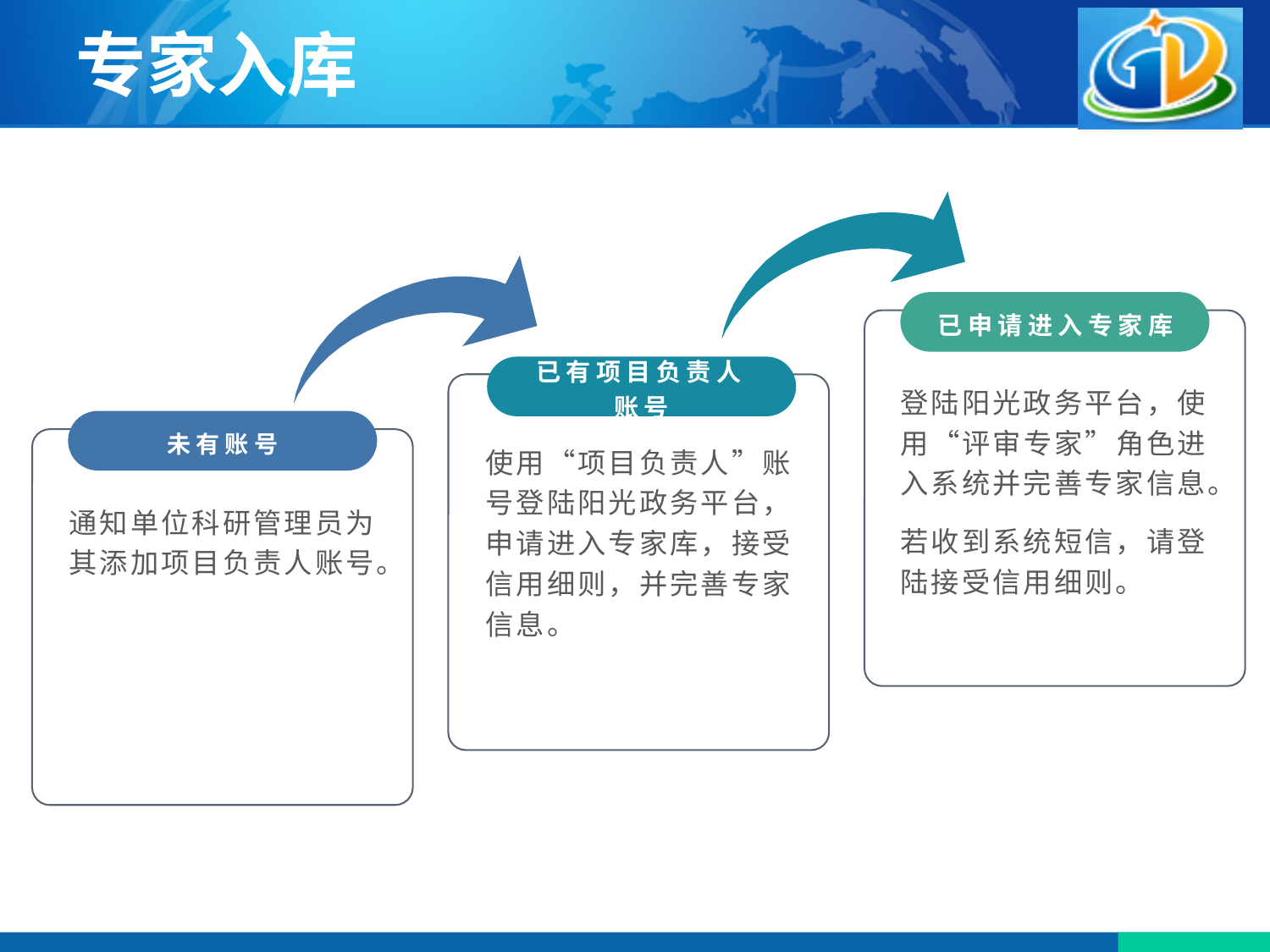

专家入库

已申请进入专家库

已有项目负责人账号

登陆阳光政务平台，使用“评审专家”角色进入系统并完善专家信息。
若收到系统短信，请登陆接受信用细则。

未有账号

使用“项目负责人”账号登陆阳光政务平台，申请进入专家库，接受信用细则，并完善专家信息。
通知单位科研管理员为其添加项目负责人账号。